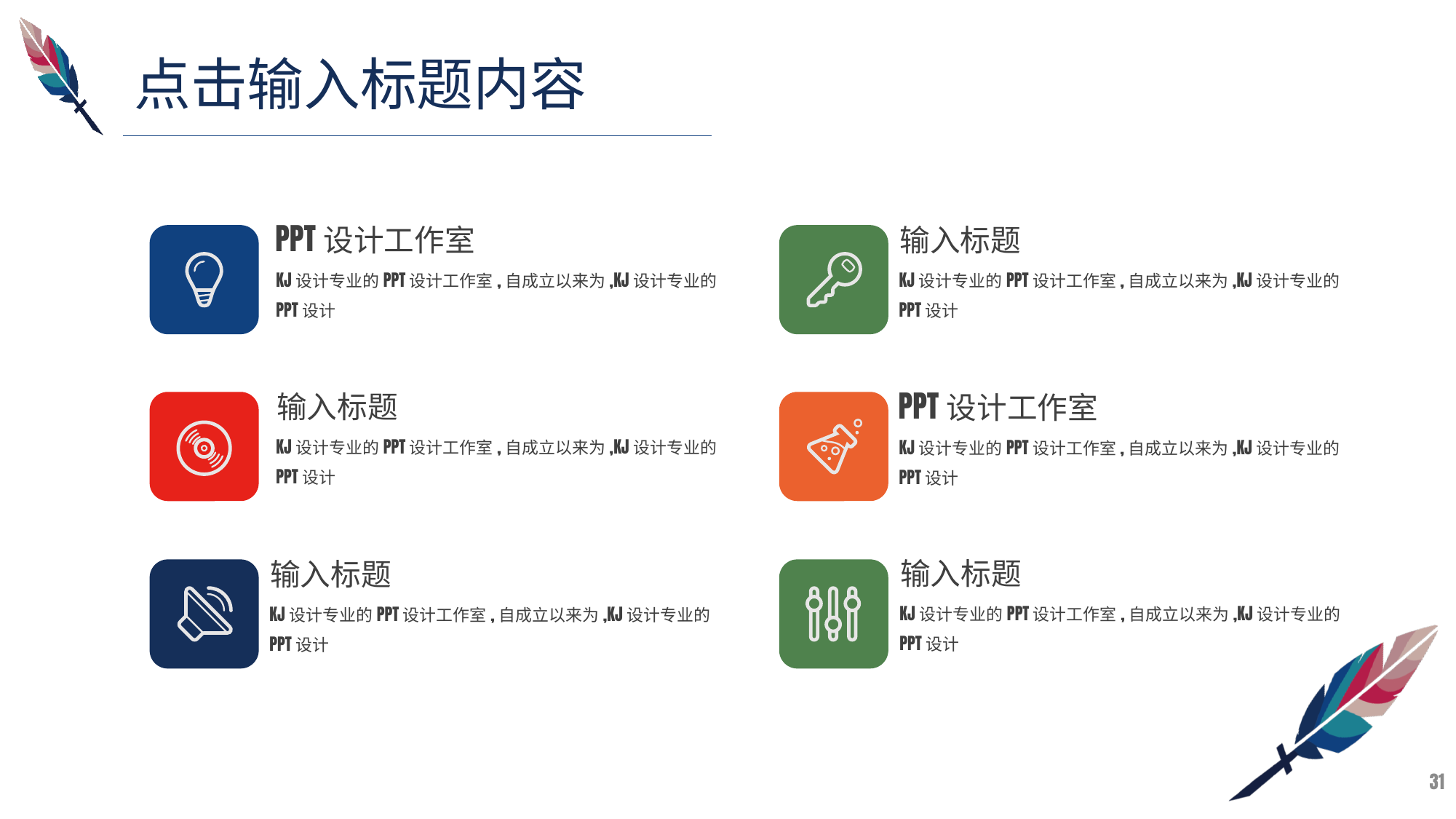

点击输入标题内容
输入标题
KJ设计专业的PPT设计工作室,自成立以来为,KJ设计专业的PPT设计
PPT设计工作室
KJ设计专业的PPT设计工作室,自成立以来为,KJ设计专业的PPT设计

输入标题
KJ设计专业的PPT设计工作室,自成立以来为,KJ设计专业的PPT设计
PPT设计工作室
KJ设计专业的PPT设计工作室,自成立以来为,KJ设计专业的PPT设计

输入标题
KJ设计专业的PPT设计工作室,自成立以来为,KJ设计专业的PPT设计
输入标题
KJ设计专业的PPT设计工作室,自成立以来为,KJ设计专业的PPT设计

31